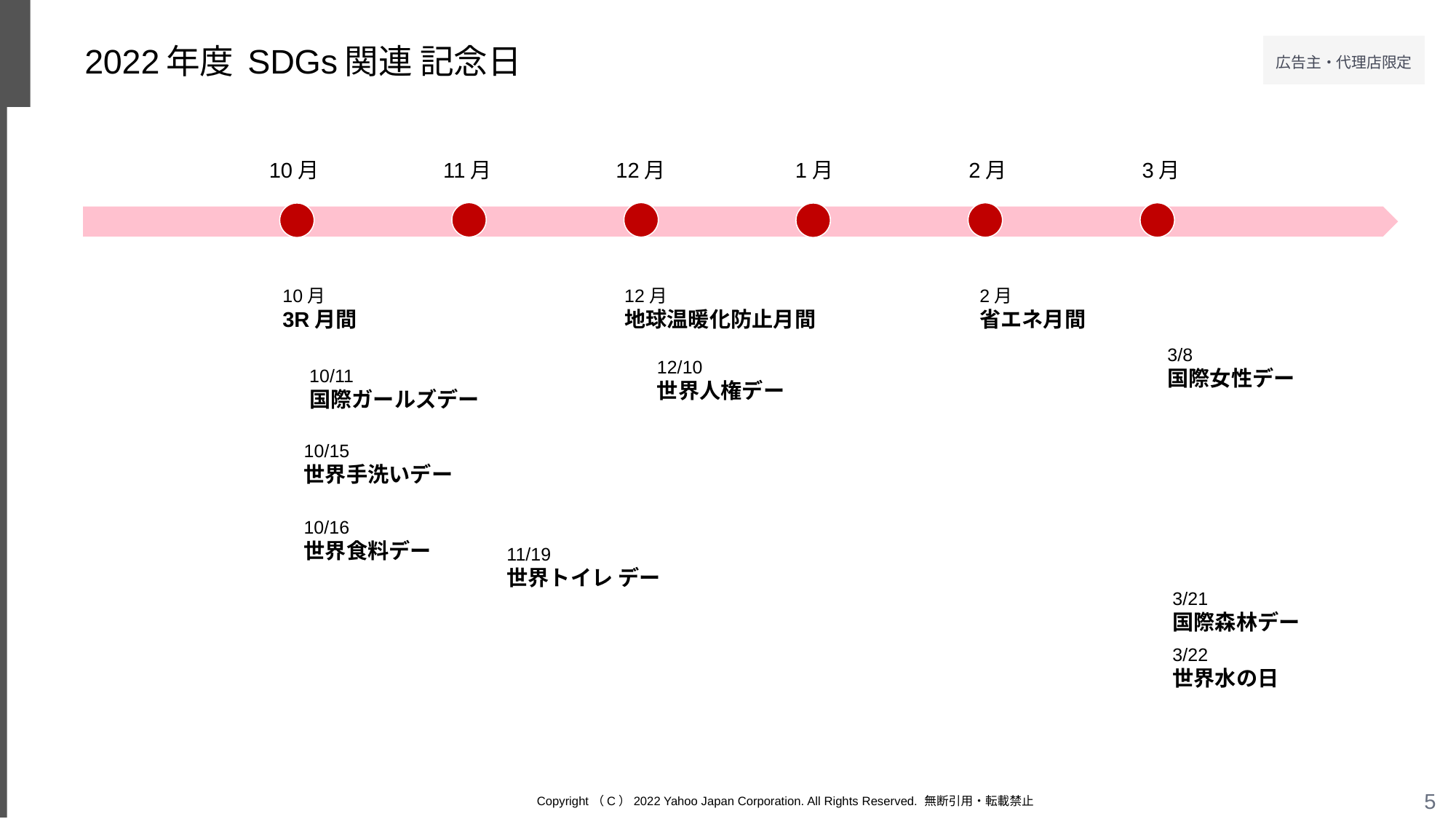

# 2022年度 SDGs関連 記念日
10月
11月
12月
1月
2月
3月

10月
3R月間
12月
地球温暖化防止月間
2月
省エネ月間
3/8
国際女性デー
12/10
世界人権デー
10/11
国際ガールズデー
10/15
世界手洗いデー
10/16
世界食料デー
11/19
世界トイレ デー
3/21
国際森林デー
3/22
世界水の日
Copyright（C）2022 Yahoo Japan Corporation. All Rights Reserved. 無断引用・転載禁止